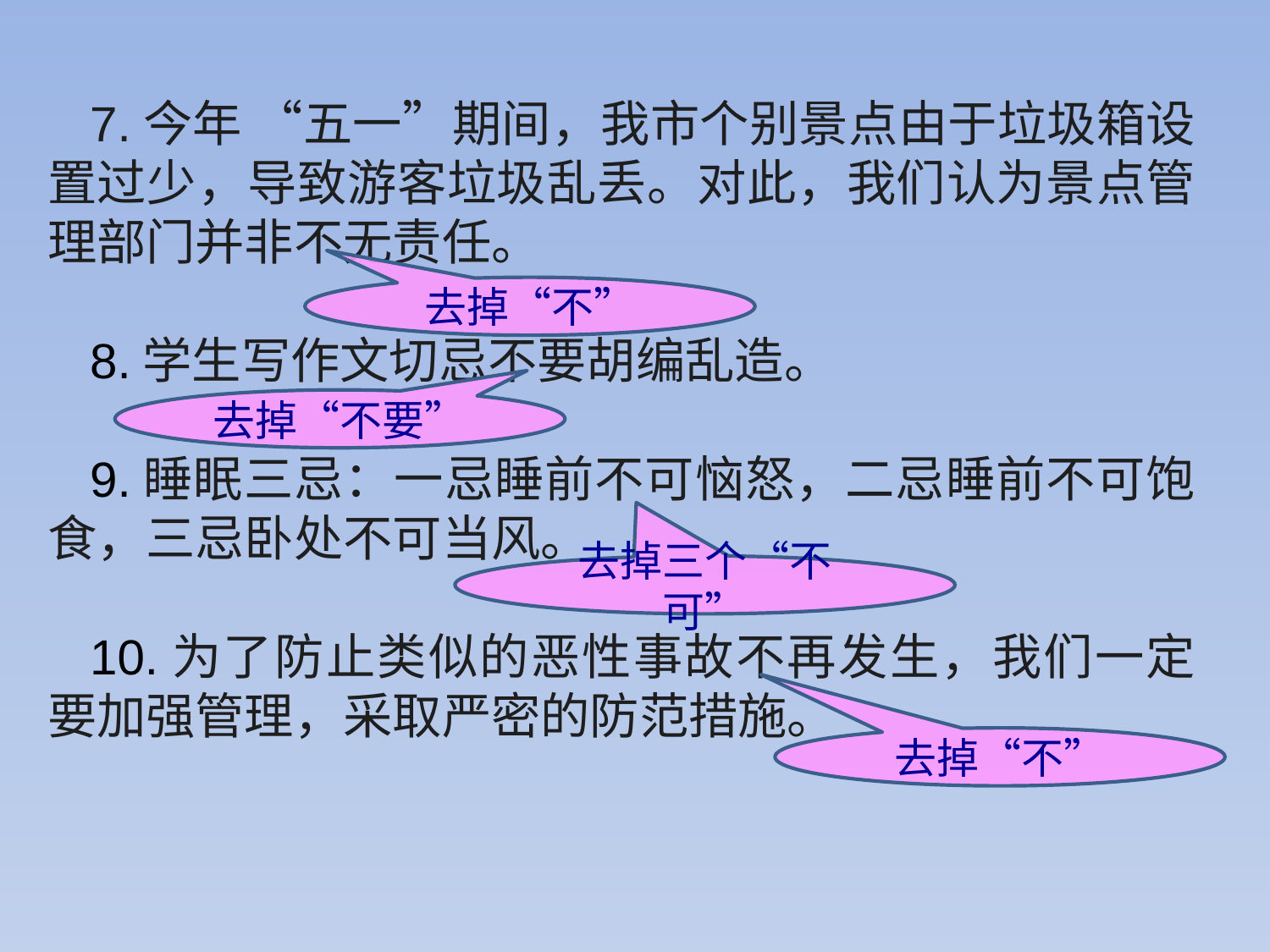

7.今年 “五一”期间，我市个别景点由于垃圾箱设置过少，导致游客垃圾乱丢。对此，我们认为景点管理部门并非不无责任。

8.学生写作文切忌不要胡编乱造。

9.睡眠三忌：一忌睡前不可恼怒，二忌睡前不可饱食，三忌卧处不可当风。

10.为了防止类似的恶性事故不再发生，我们一定要加强管理，采取严密的防范措施。
去掉“不”
去掉“不要”
去掉三个“不可”
去掉“不”